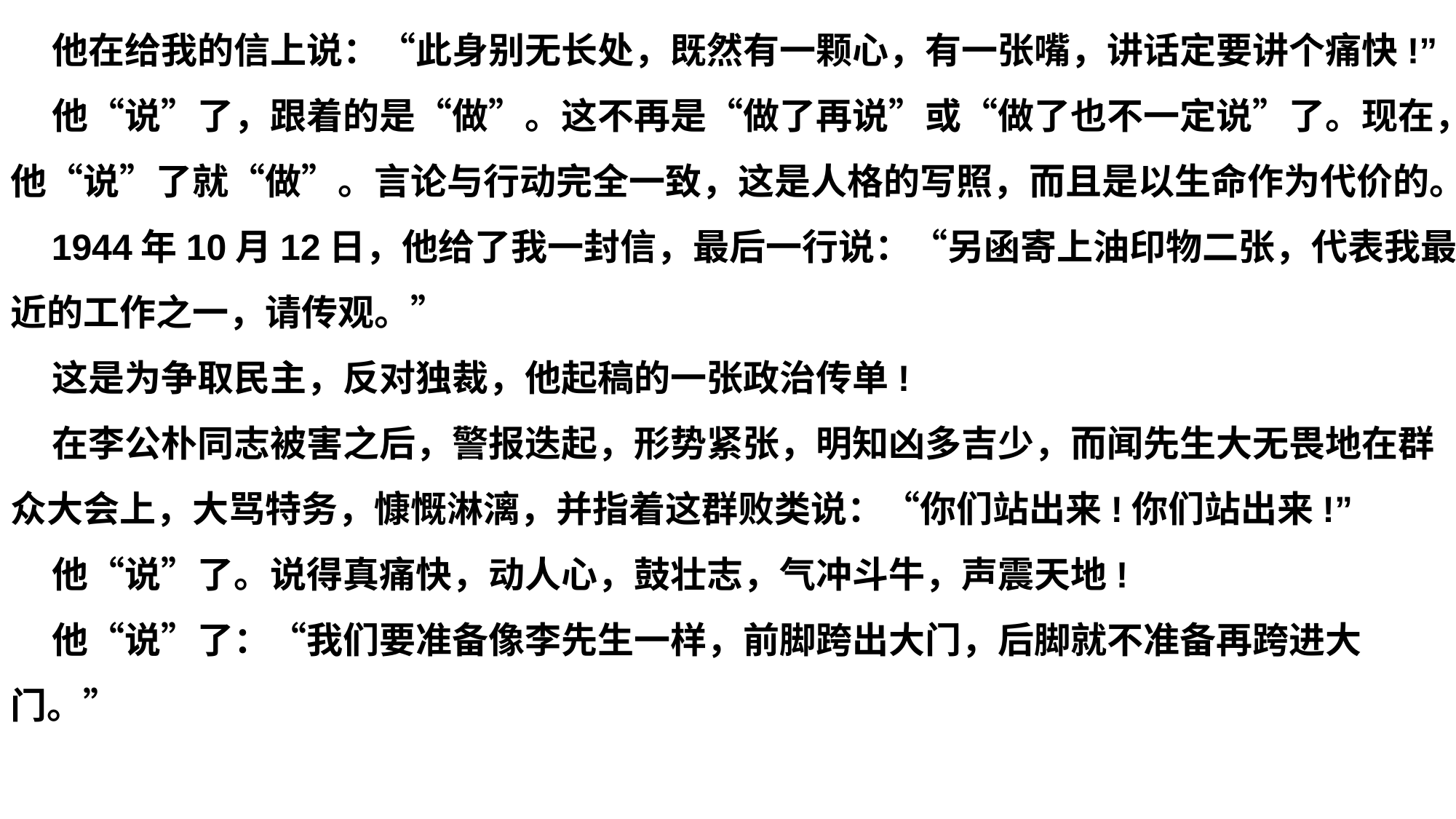

他在给我的信上说：“此身别无长处，既然有一颗心，有一张嘴，讲话定要讲个痛快!”
    他“说”了，跟着的是“做”。这不再是“做了再说”或“做了也不一定说”了。现在，他“说”了就“做”。言论与行动完全一致，这是人格的写照，而且是以生命作为代价的。
    1944年10月12日，他给了我一封信，最后一行说：“另函寄上油印物二张，代表我最近的工作之一，请传观。”
    这是为争取民主，反对独裁，他起稿的一张政治传单!
    在李公朴同志被害之后，警报迭起，形势紧张，明知凶多吉少，而闻先生大无畏地在群众大会上，大骂特务，慷慨淋漓，并指着这群败类说：“你们站出来!你们站出来!”
    他“说”了。说得真痛快，动人心，鼓壮志，气冲斗牛，声震天地!
    他“说”了：“我们要准备像李先生一样，前脚跨出大门，后脚就不准备再跨进大门。”